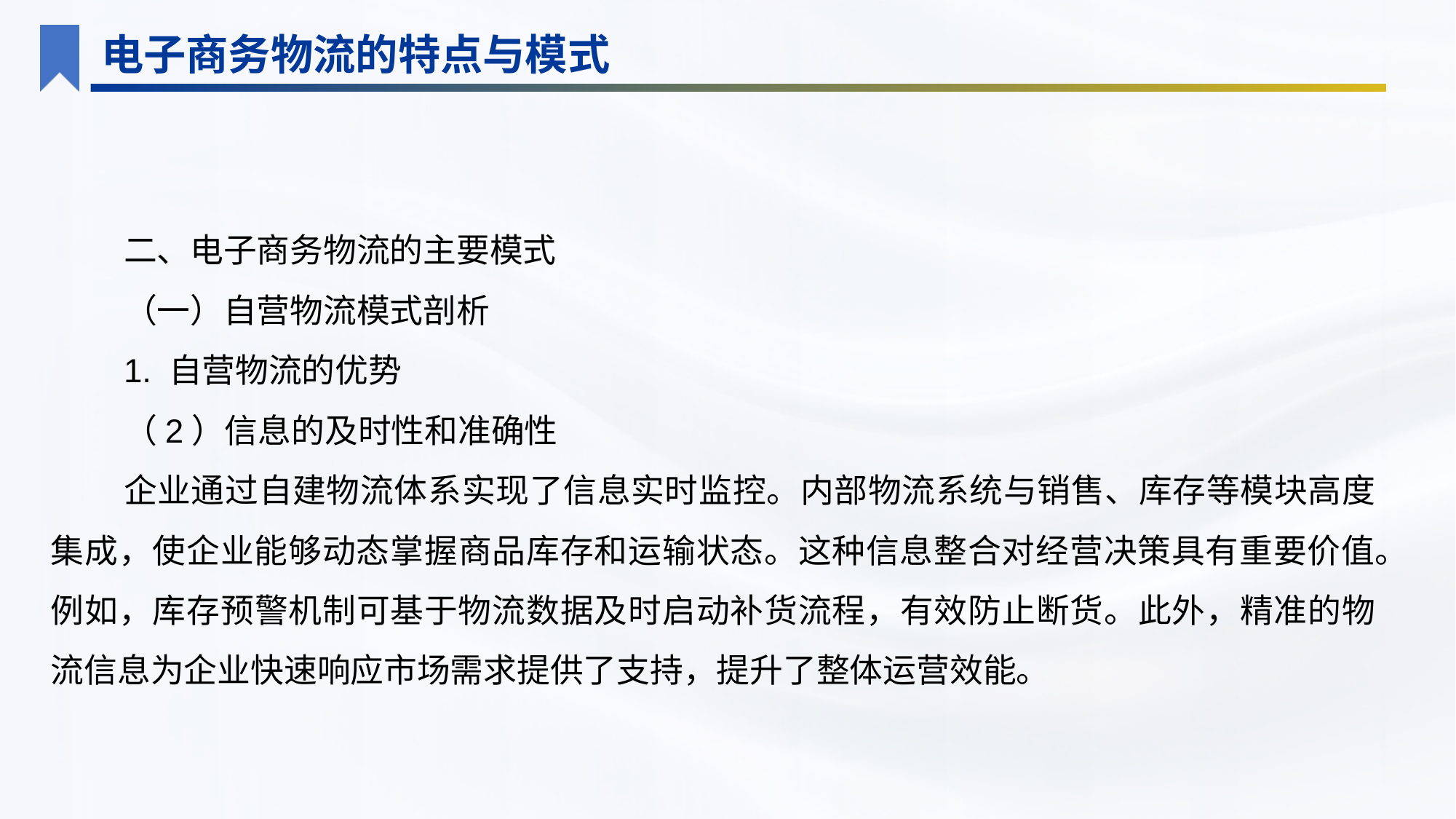

电子商务物流的特点与模式
二、电子商务物流的主要模式
（一）自营物流模式剖析
1. 自营物流的优势
（2）信息的及时性和准确性
企业通过自建物流体系实现了信息实时监控。内部物流系统与销售、库存等模块高度集成，使企业能够动态掌握商品库存和运输状态。这种信息整合对经营决策具有重要价值。例如，库存预警机制可基于物流数据及时启动补货流程，有效防止断货。此外，精准的物流信息为企业快速响应市场需求提供了支持，提升了整体运营效能。